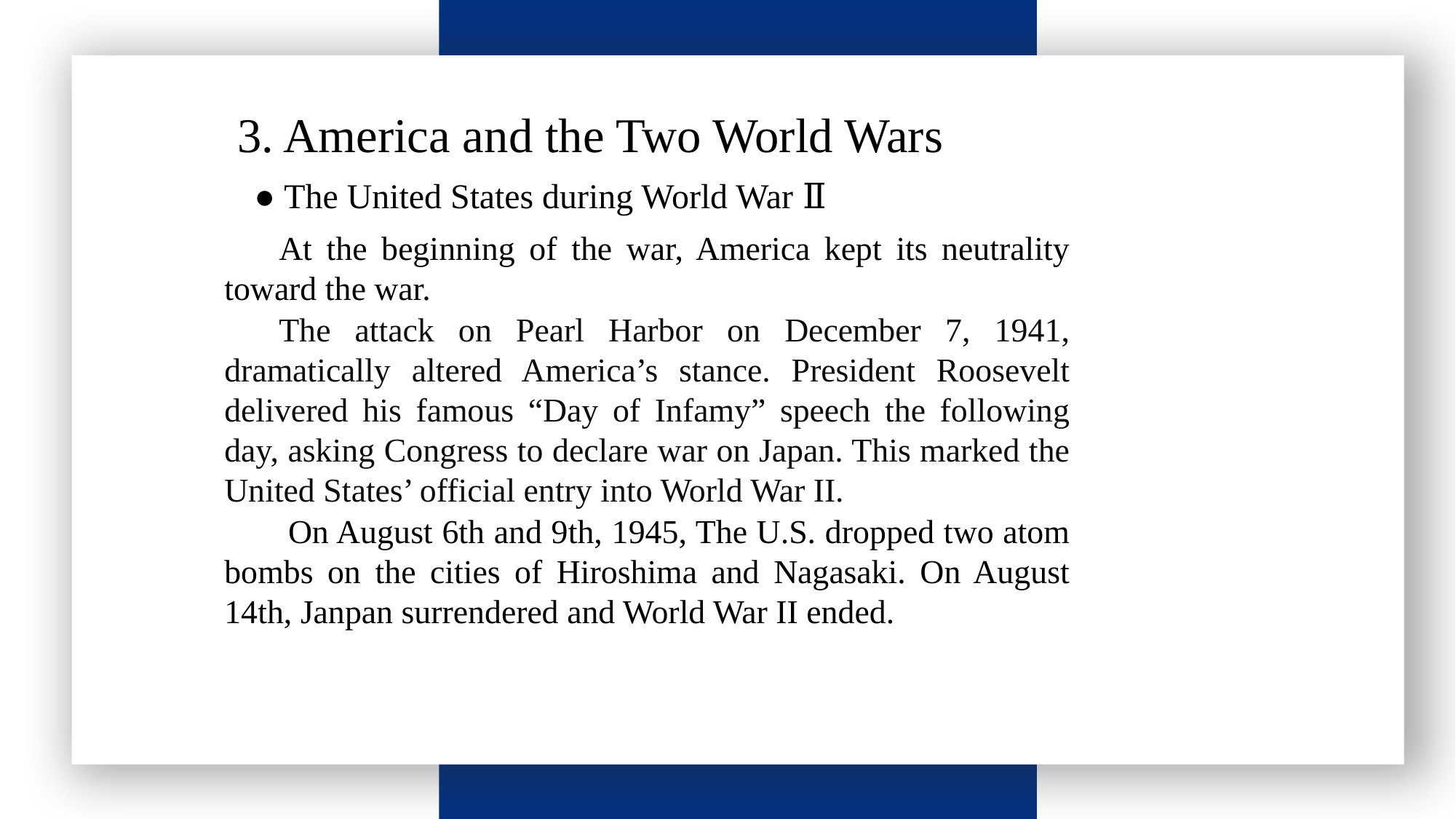

请输入标题
3. America and the Two World Wars
● The United States during World War Ⅱ
At the beginning of the war, America kept its neutrality toward the war.
The attack on Pearl Harbor on December 7, 1941, dramatically altered America’s stance. President Roosevelt delivered his famous “Day of Infamy” speech the following day, asking Congress to declare war on Japan. This marked the United States’ official entry into World War II.
 On August 6th and 9th, 1945, The U.S. dropped two atom bombs on the cities of Hiroshima and Nagasaki. On August 14th, Janpan surrendered and World War II ended.